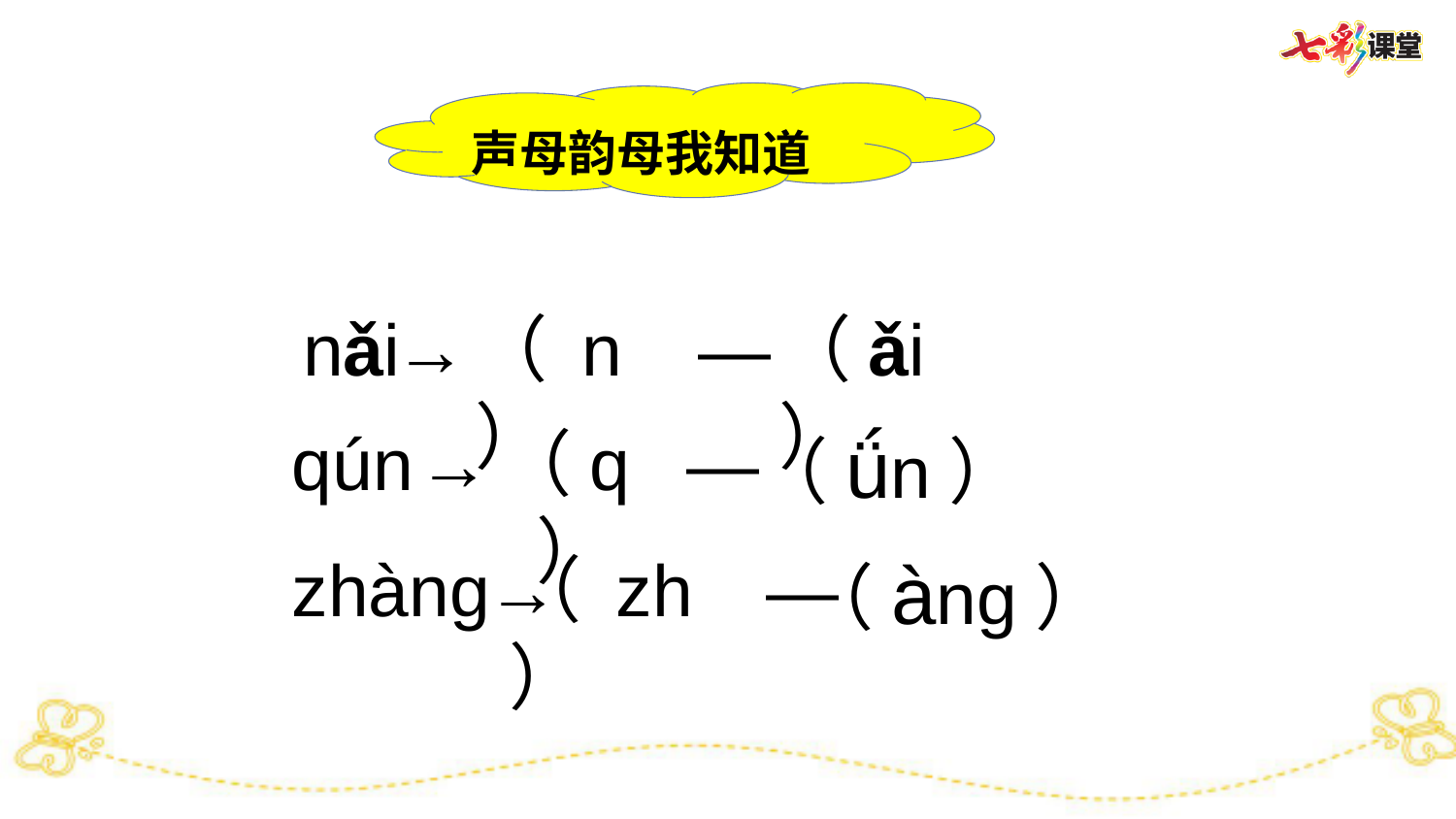

声母韵母我知道
nǎi
→
（ n ）

—
（ǎi）

qún
→
（q）

—
（ǘn）
zhàng
→
（ zh ）
—
（àng）